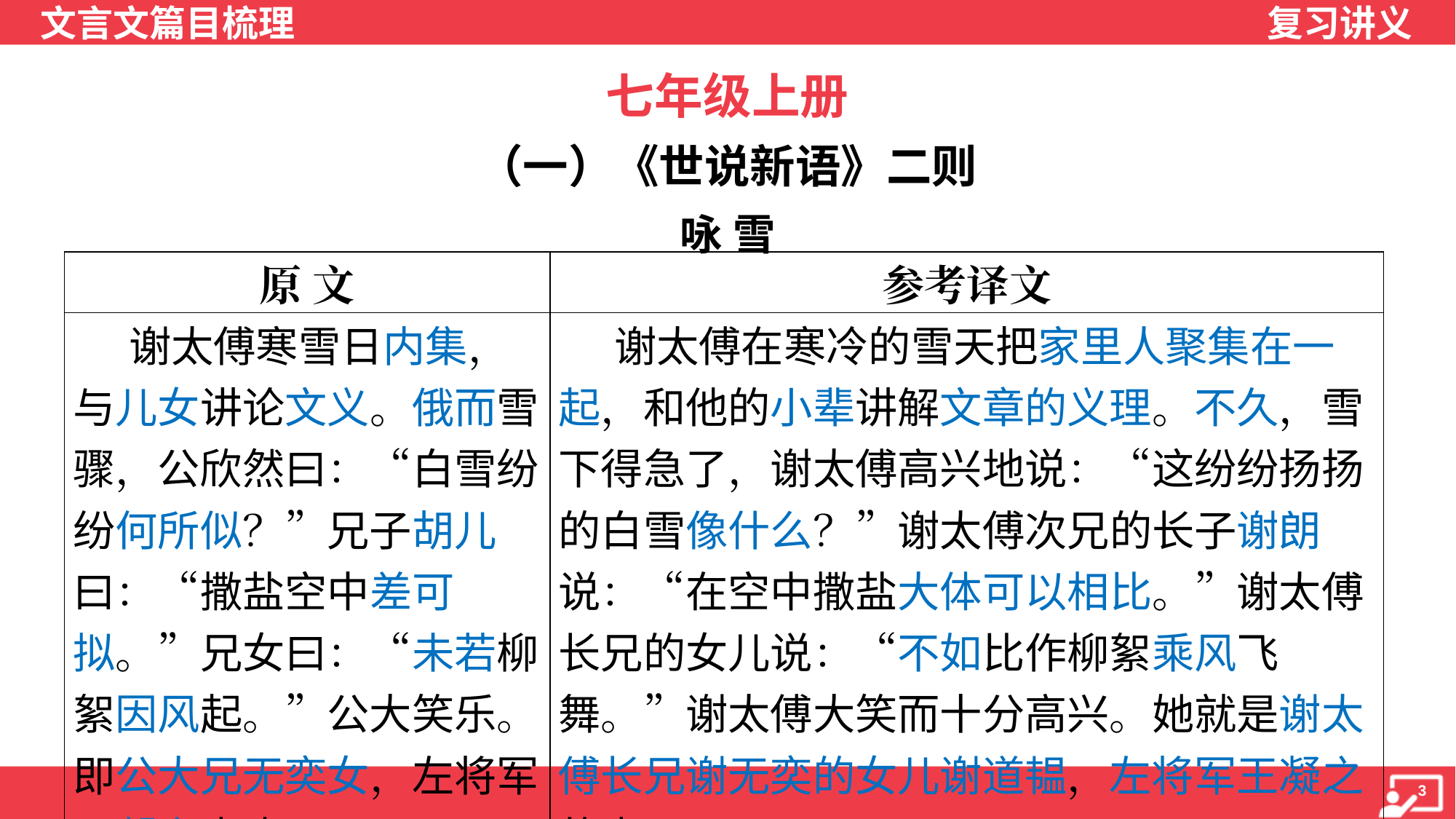

七年级上册
（一）《世说新语》二则
咏 雪
| 原 文 | 参考译文 |
| --- | --- |
| 谢太傅寒雪日内集，与儿女讲论文义。俄而雪骤，公欣然曰：“白雪纷纷何所似？”兄子胡儿曰：“撒盐空中差可拟。”兄女曰：“未若柳絮因风起。”公大笑乐。即公大兄无奕女，左将军王凝之妻也。 | 谢太傅在寒冷的雪天把家里人聚集在一起，和他的小辈讲解文章的义理。不久，雪下得急了，谢太傅高兴地说：“这纷纷扬扬的白雪像什么？”谢太傅次兄的长子谢朗说：“在空中撒盐大体可以相比。”谢太傅长兄的女儿说：“不如比作柳絮乘风飞舞。”谢太傅大笑而十分高兴。她就是谢太傅长兄谢无奕的女儿谢道韫，左将军王凝之的妻子。 |